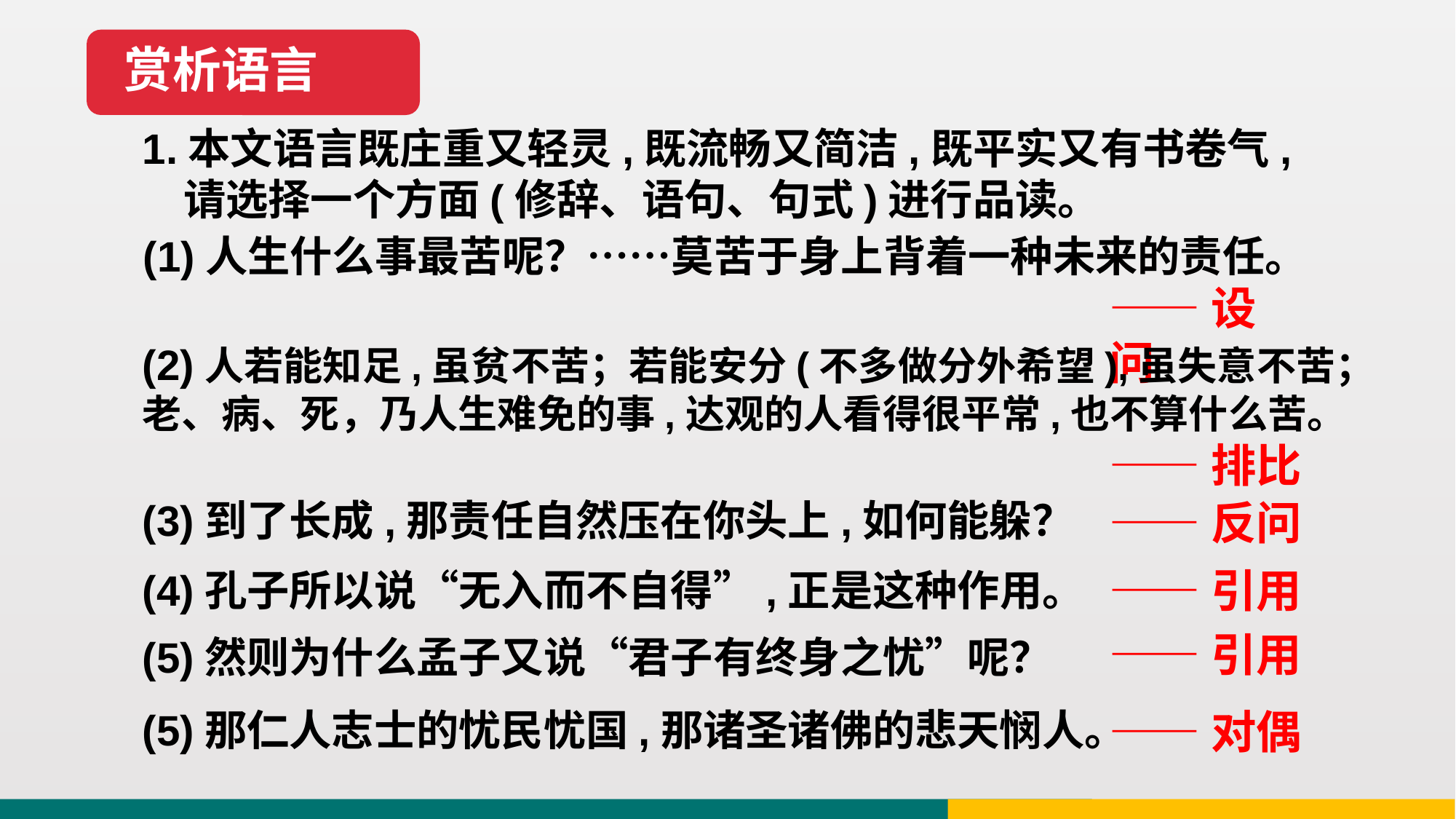

赏析语言
1.本文语言既庄重又轻灵,既流畅又简洁,既平实又有书卷气,请选择一个方面(修辞、语句、句式)进行品读。
(1)人生什么事最苦呢？……莫苦于身上背着一种未来的责任。
——设问
(2)人若能知足,虽贫不苦；若能安分(不多做分外希望),虽失意不苦；老、病、死，乃人生难免的事,达观的人看得很平常,也不算什么苦。
——排比
(3)到了长成,那责任自然压在你头上,如何能躲？
——反问
——引用
(4)孔子所以说“无入而不自得”,正是这种作用。
——引用
(5)然则为什么孟子又说“君子有终身之忧”呢？
(5)那仁人志士的忧民忧国,那诸圣诸佛的悲天悯人。
——对偶